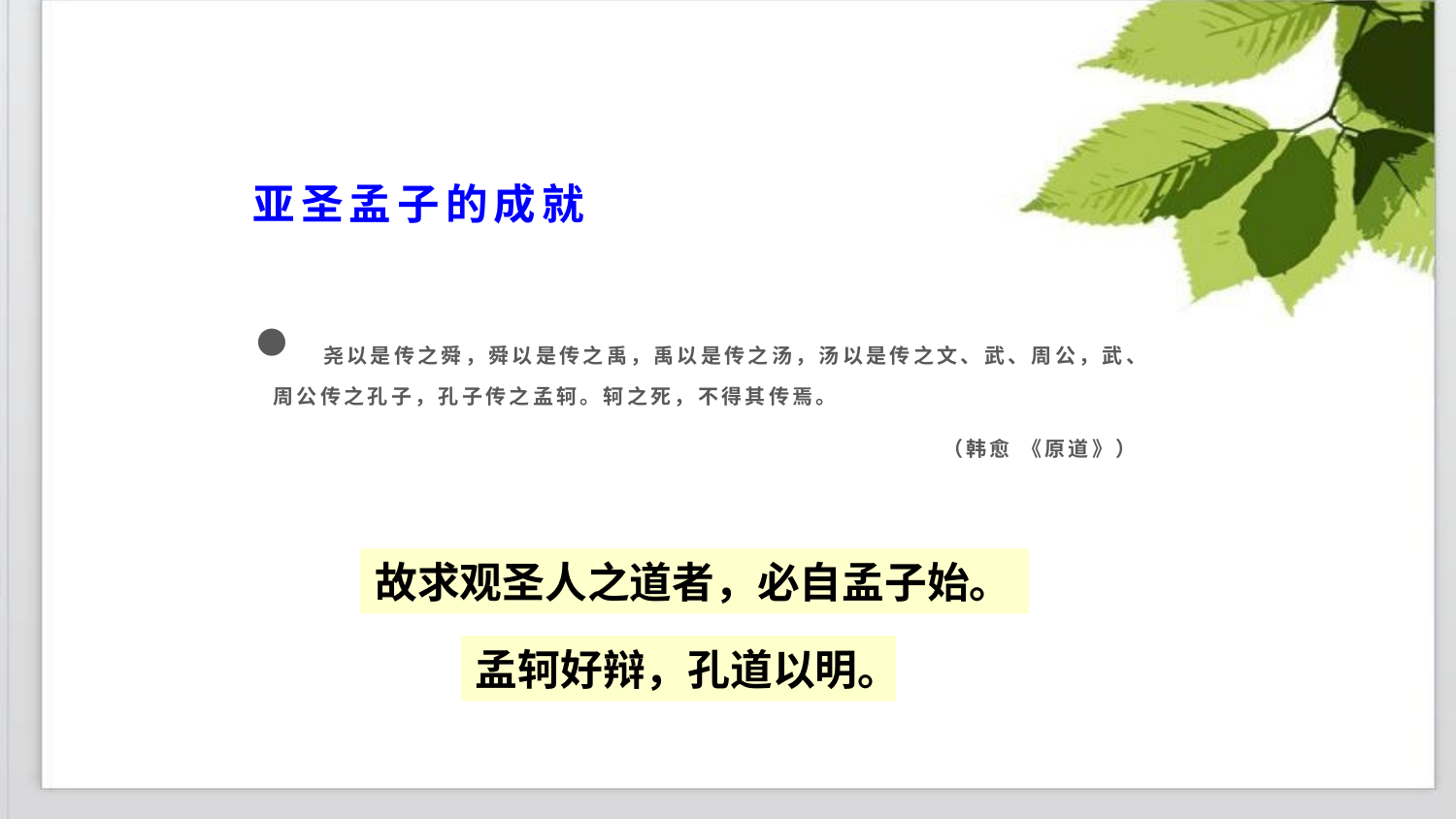

# 亚圣孟子的成就
 尧以是传之舜，舜以是传之禹，禹以是传之汤，汤以是传之文、武、周公，武、周公传之孔子，孔子传之孟轲。轲之死，不得其传焉。
（韩愈 《原道》）
故求观圣人之道者，必自孟子始。
孟轲好辩，孔道以明。